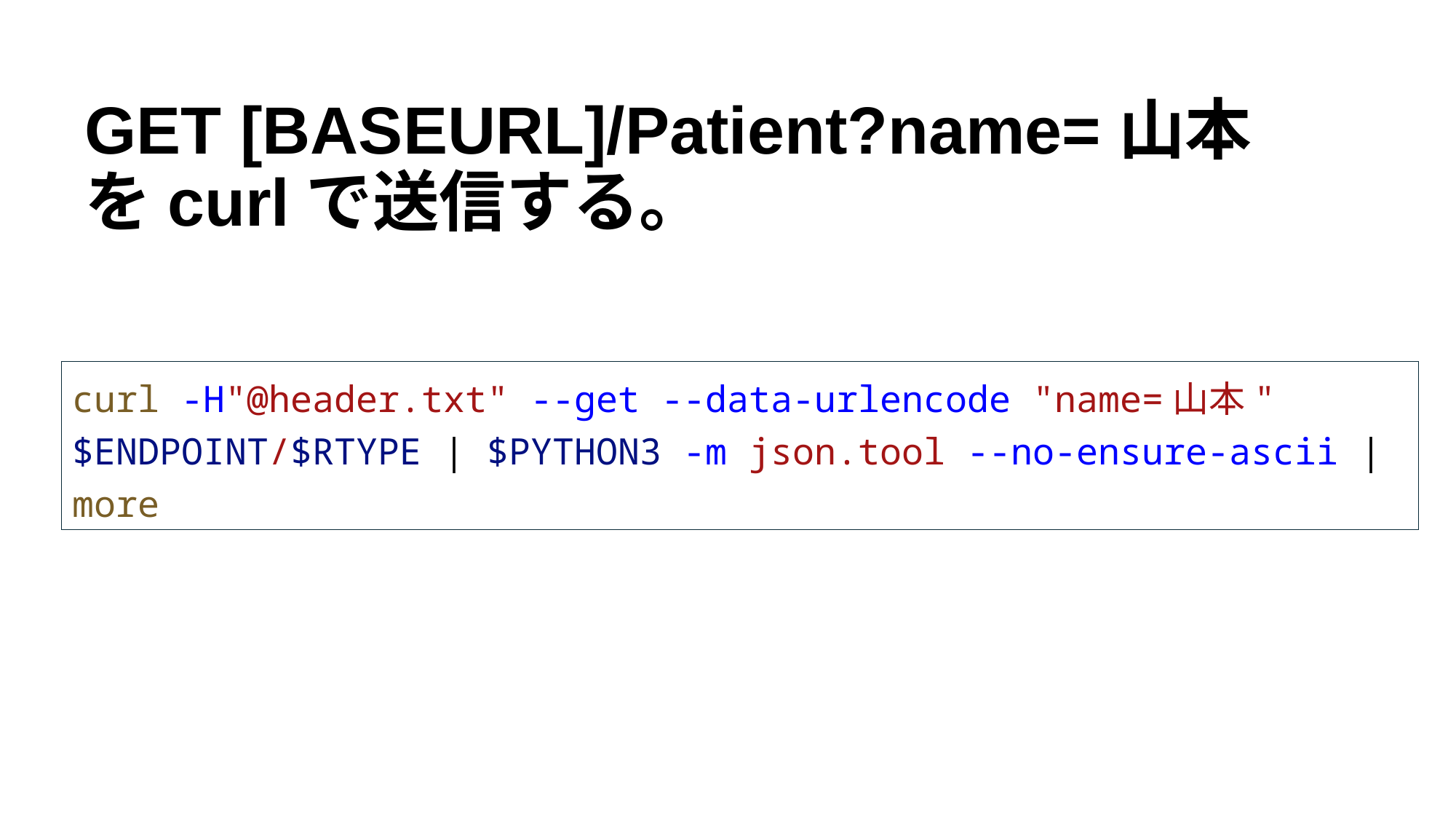

# GET [BASEURL]/Patient?name=山本 をcurlで送信する。
curl -H"@header.txt" --get --data-urlencode "name=山本" $ENDPOINT/$RTYPE | $PYTHON3 -m json.tool --no-ensure-ascii | more